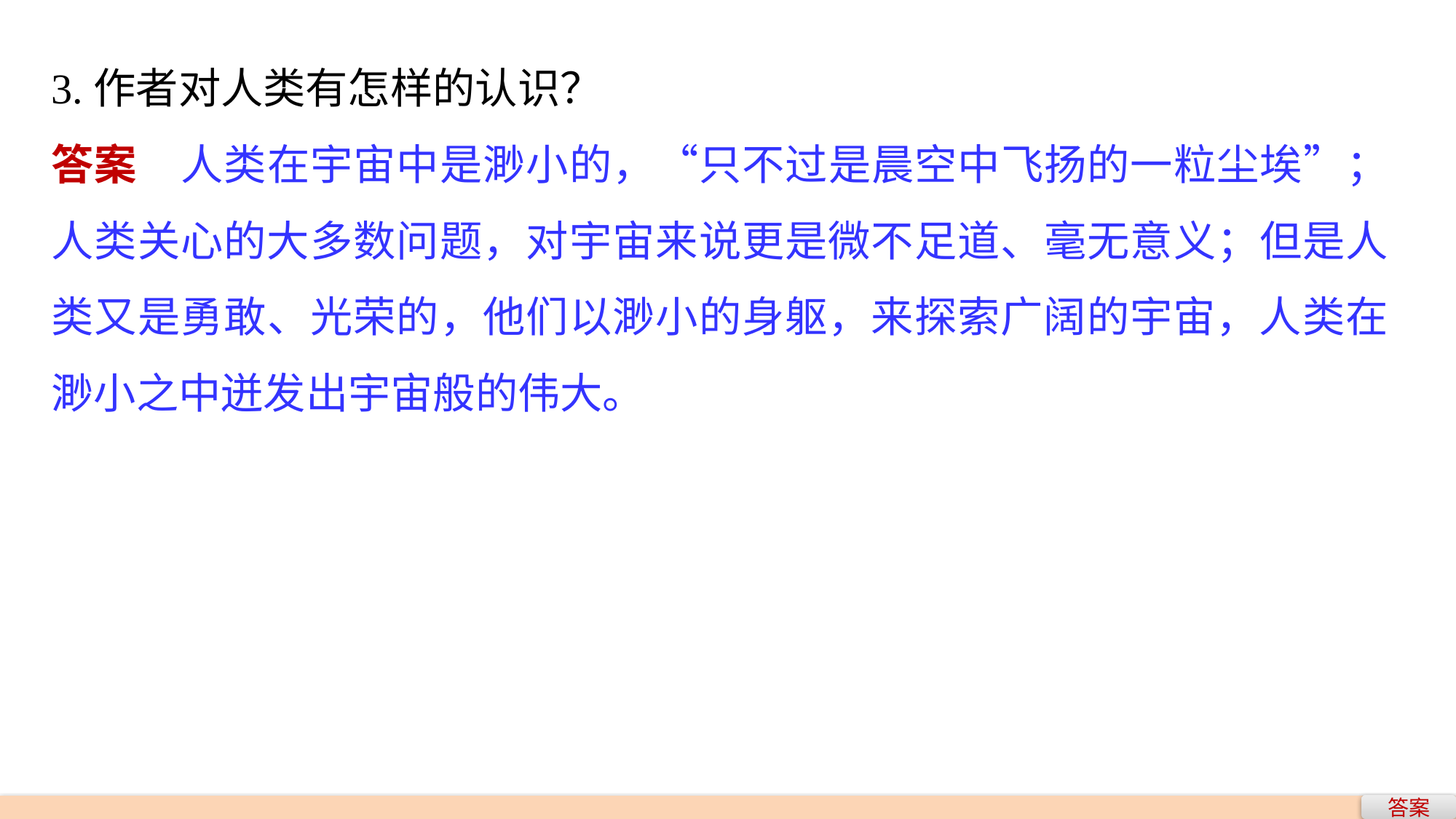

3.作者对人类有怎样的认识？
答案　人类在宇宙中是渺小的，“只不过是晨空中飞扬的一粒尘埃”；人类关心的大多数问题，对宇宙来说更是微不足道、毫无意义；但是人类又是勇敢、光荣的，他们以渺小的身躯，来探索广阔的宇宙，人类在渺小之中迸发出宇宙般的伟大。
答案